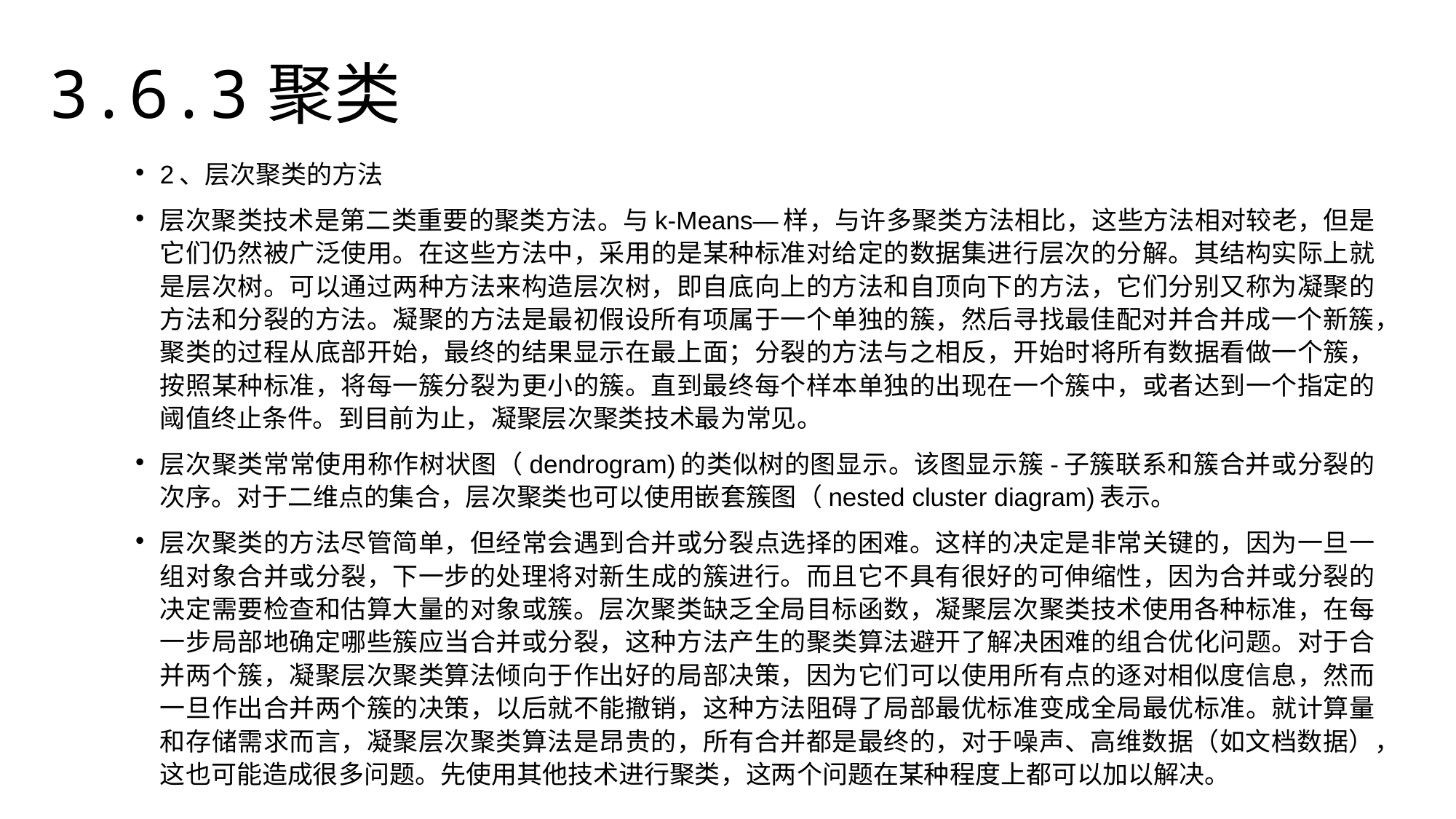

3.6.3聚类
2、层次聚类的方法
层次聚类技术是第二类重要的聚类方法。与k-Means—样，与许多聚类方法相比，这些方法相对较老，但是它们仍然被广泛使用。在这些方法中，采用的是某种标准对给定的数据集进行层次的分解。其结构实际上就是层次树。可以通过两种方法来构造层次树，即自底向上的方法和自顶向下的方法，它们分别又称为凝聚的方法和分裂的方法。凝聚的方法是最初假设所有项属于一个单独的簇，然后寻找最佳配对并合并成一个新簇，聚类的过程从底部开始，最终的结果显示在最上面；分裂的方法与之相反，开始时将所有数据看做一个簇，按照某种标准，将每一簇分裂为更小的簇。直到最终每个样本单独的出现在一个簇中，或者达到一个指定的阈值终止条件。到目前为止，凝聚层次聚类技术最为常见。
层次聚类常常使用称作树状图（dendrogram)的类似树的图显示。该图显示簇-子簇联系和簇合并或分裂的次序。对于二维点的集合，层次聚类也可以使用嵌套簇图（nested cluster diagram)表示。
层次聚类的方法尽管简单，但经常会遇到合并或分裂点选择的困难。这样的决定是非常关键的，因为一旦一组对象合并或分裂，下一步的处理将对新生成的簇进行。而且它不具有很好的可伸缩性，因为合并或分裂的决定需要检查和估算大量的对象或簇。层次聚类缺乏全局目标函数，凝聚层次聚类技术使用各种标准，在每一步局部地确定哪些簇应当合并或分裂，这种方法产生的聚类算法避开了解决困难的组合优化问题。对于合并两个簇，凝聚层次聚类算法倾向于作出好的局部决策，因为它们可以使用所有点的逐对相似度信息，然而一旦作出合并两个簇的决策，以后就不能撤销，这种方法阻碍了局部最优标准变成全局最优标准。就计算量和存储需求而言，凝聚层次聚类算法是昂贵的，所有合并都是最终的，对于噪声、高维数据（如文档数据），这也可能造成很多问题。先使用其他技术进行聚类，这两个问题在某种程度上都可以加以解决。